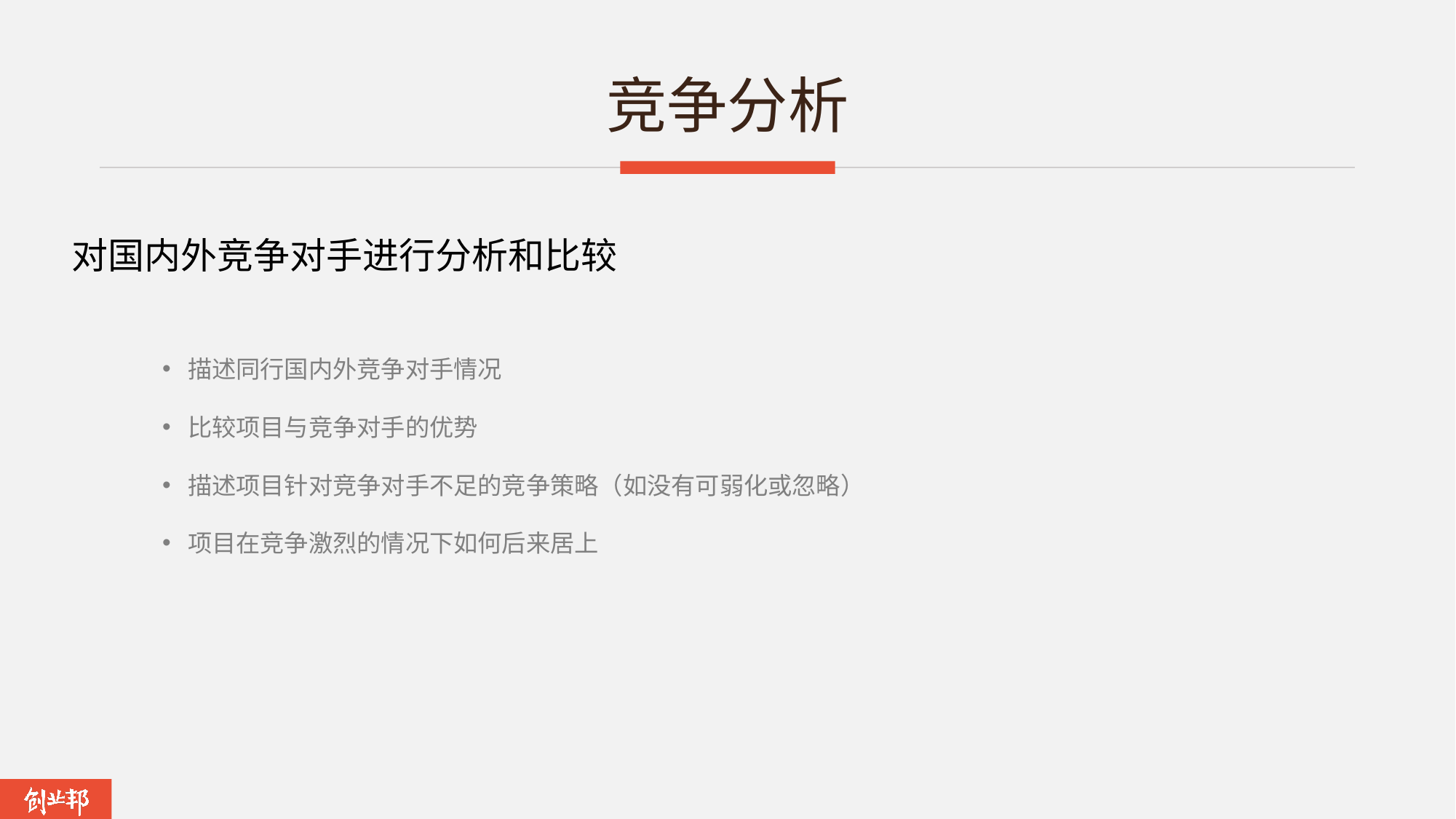

# 竞争分析
对国内外竞争对手进行分析和比较
描述同行国内外竞争对手情况
比较项目与竞争对手的优势
描述项目针对竞争对手不足的竞争策略（如没有可弱化或忽略）
项目在竞争激烈的情况下如何后来居上